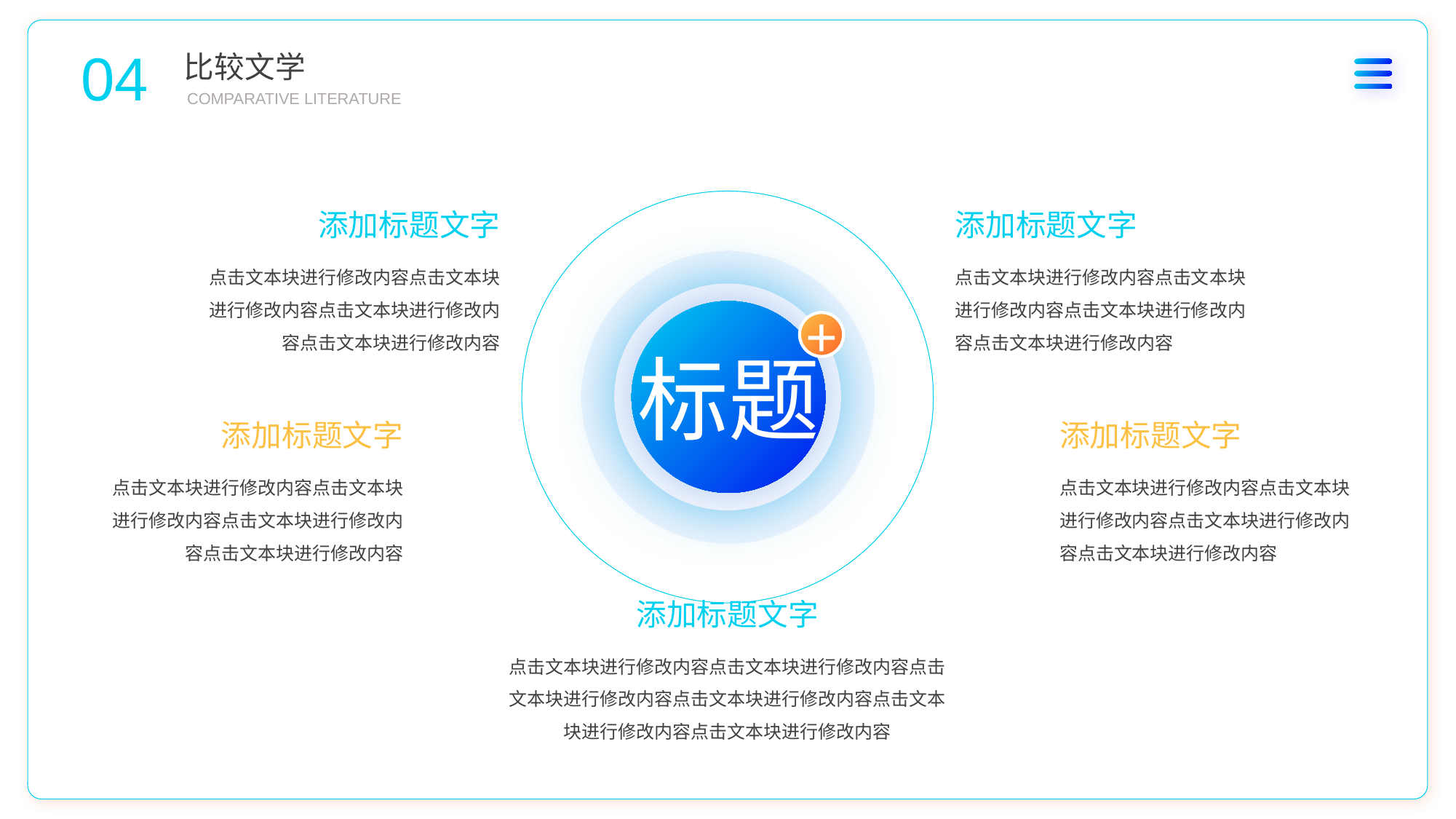

04
比较文学

COMPARATIVE LITERATURE

添加标题文字
添加标题文字
点击文本块进行修改内容点击文本块进行修改内容点击文本块进行修改内容点击文本块进行修改内容
点击文本块进行修改内容点击文本块进行修改内容点击文本块进行修改内容点击文本块进行修改内容

标题
+
添加标题文字
添加标题文字
点击文本块进行修改内容点击文本块进行修改内容点击文本块进行修改内容点击文本块进行修改内容
点击文本块进行修改内容点击文本块进行修改内容点击文本块进行修改内容点击文本块进行修改内容
添加标题文字
点击文本块进行修改内容点击文本块进行修改内容点击文本块进行修改内容点击文本块进行修改内容点击文本块进行修改内容点击文本块进行修改内容